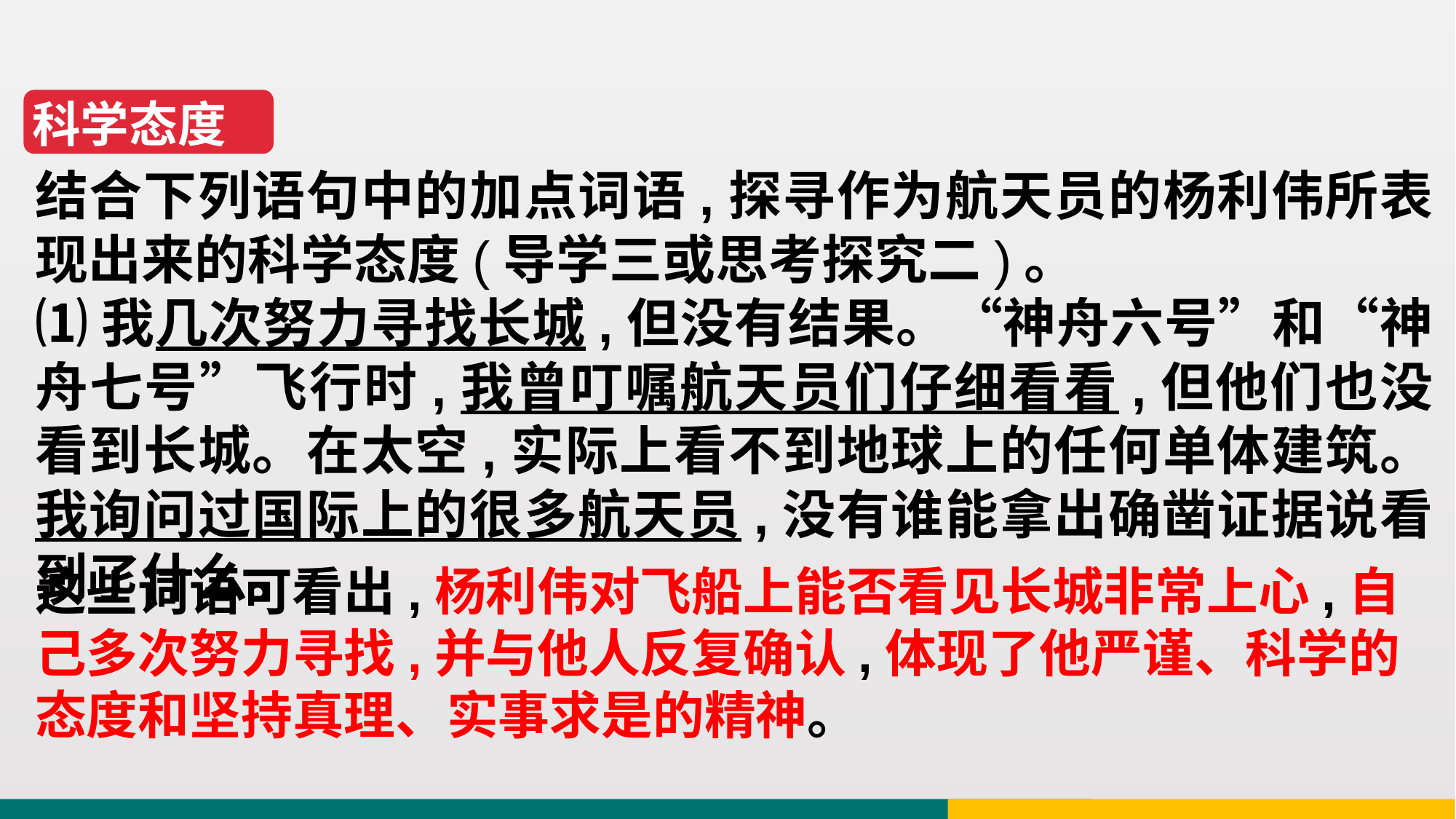

科学态度

结合下列语句中的加点词语,探寻作为航天员的杨利伟所表现出来的科学态度(导学三或思考探究二)。
⑴我几次努力寻找长城,但没有结果。“神舟六号”和“神舟七号”飞行时,我曾叮嘱航天员们仔细看看,但他们也没看到长城。在太空,实际上看不到地球上的任何单体建筑。我询问过国际上的很多航天员,没有谁能拿出确凿证据说看到了什么。
这些词语可看出,杨利伟对飞船上能否看见长城非常上心,自己多次努力寻找,并与他人反复确认,体现了他严谨、科学的态度和坚持真理、实事求是的精神。